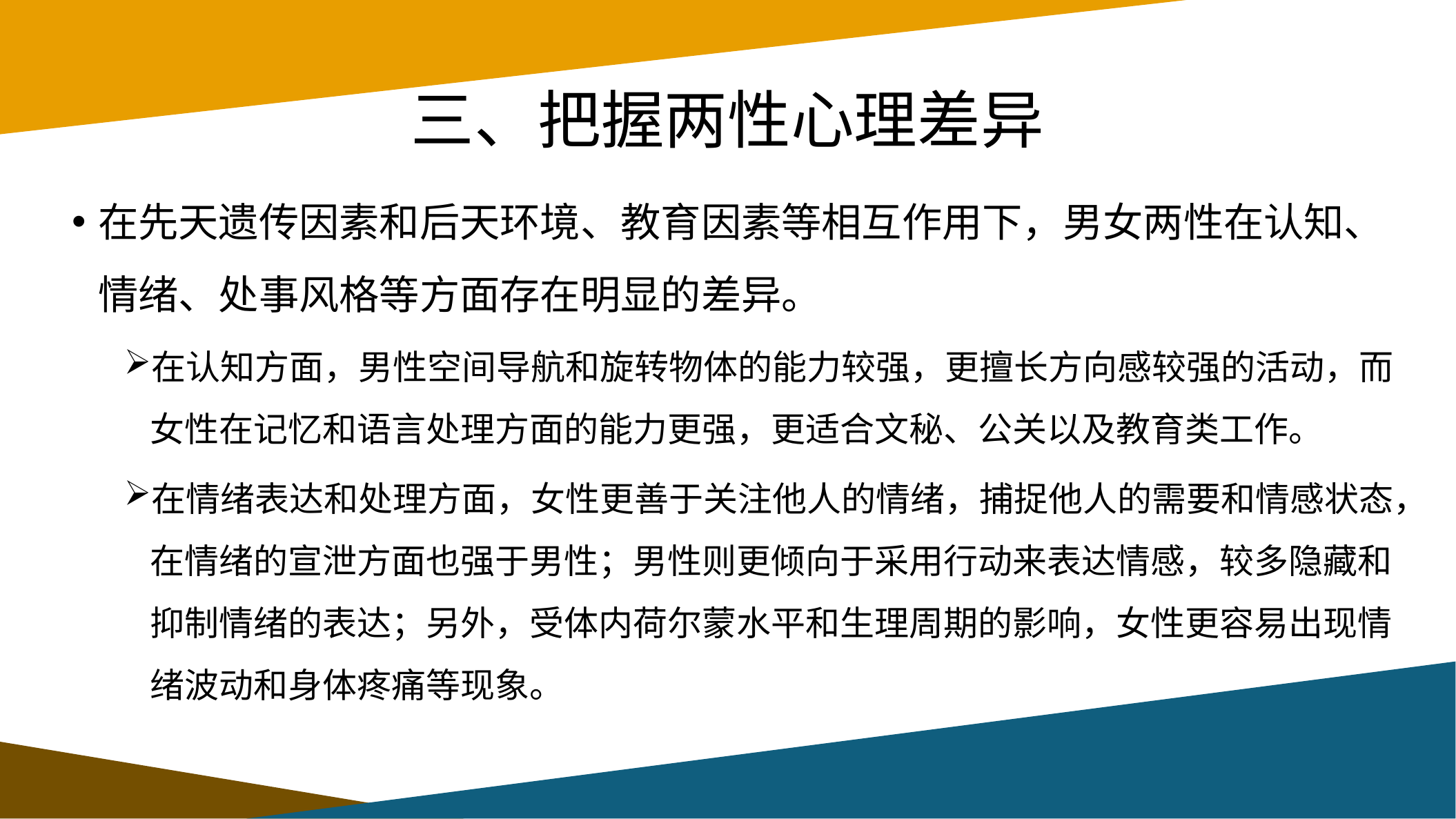

# 三、把握两性心理差异
在先天遗传因素和后天环境、教育因素等相互作用下，男女两性在认知、情绪、处事风格等方面存在明显的差异。
在认知方面，男性空间导航和旋转物体的能力较强，更擅长方向感较强的活动，而女性在记忆和语言处理方面的能力更强，更适合文秘、公关以及教育类工作。
在情绪表达和处理方面，女性更善于关注他人的情绪，捕捉他人的需要和情感状态，在情绪的宣泄方面也强于男性；男性则更倾向于采用行动来表达情感，较多隐藏和抑制情绪的表达；另外，受体内荷尔蒙水平和生理周期的影响，女性更容易出现情绪波动和身体疼痛等现象。